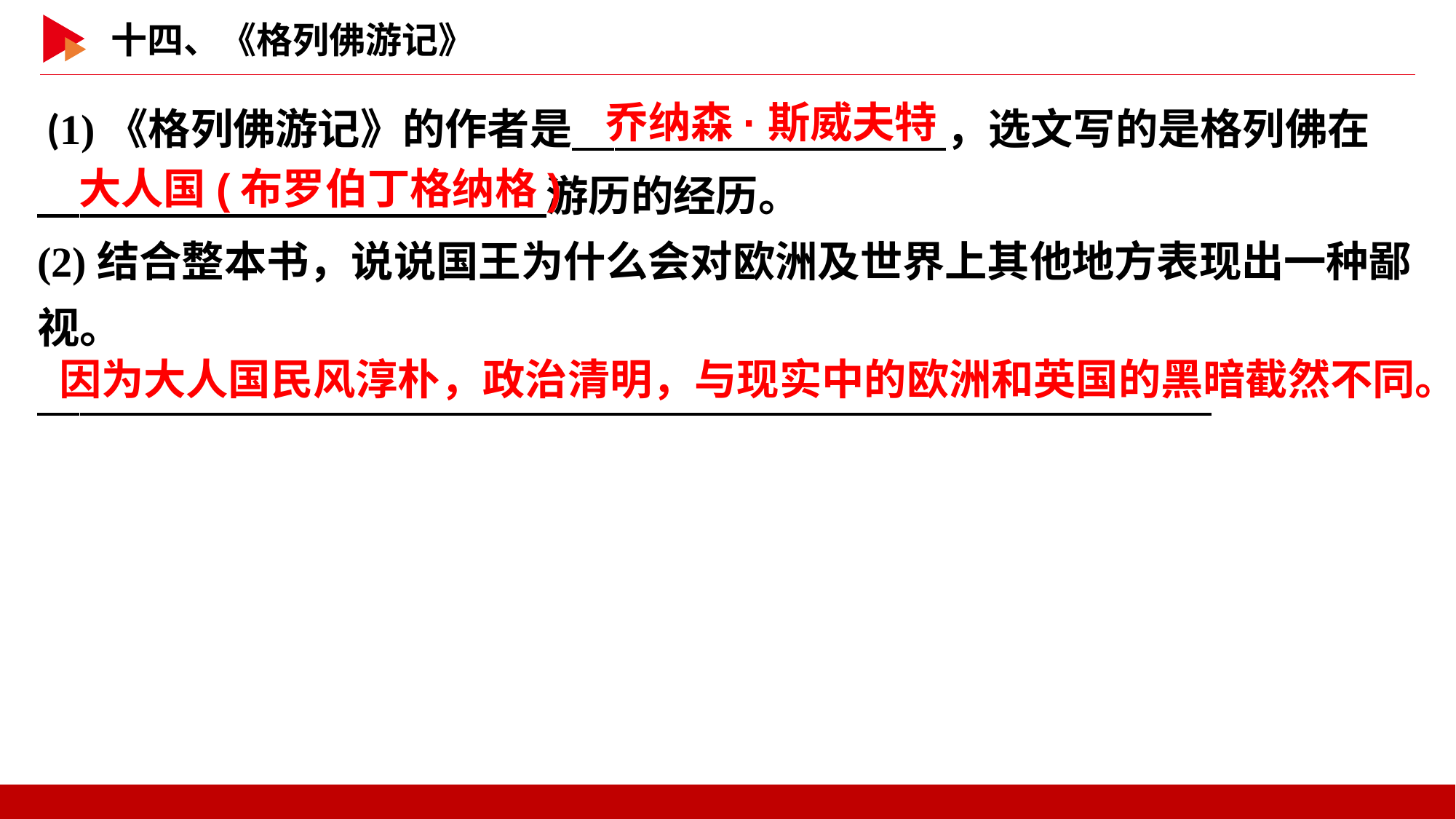

(1)《格列佛游记》的作者是　                              　，选文写的是格列佛在
　                                            　游历的经历。
(2)结合整本书，说说国王为什么会对欧洲及世界上其他地方表现出一种鄙
视。

乔纳森·斯威夫特
大人国(布罗伯丁格纳格)
因为大人国民风淳朴，政治清明，与现实中的欧洲和英国的黑暗截然不同。